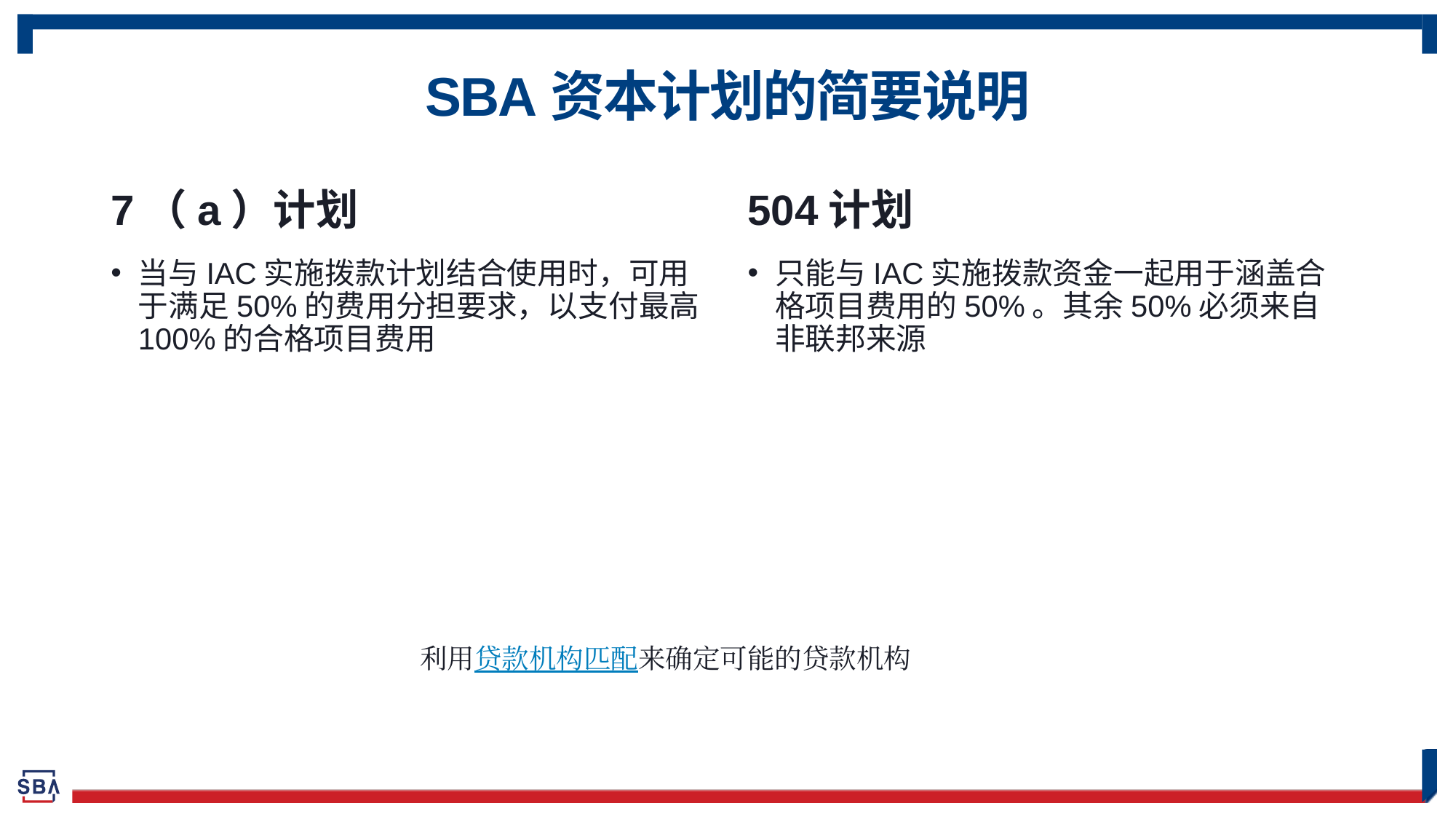

# SBA资本计划的简要说明
7（a）计划

504计划
当与IAC实施拨款计划结合使用时，可用于满足50%的费用分担要求，以支付最高100%的合格项目费用
只能与IAC实施拨款资金一起用于涵盖合格项目费用的50%。其余50%必须来自非联邦来源
利用贷款机构匹配来确定可能的贷款机构